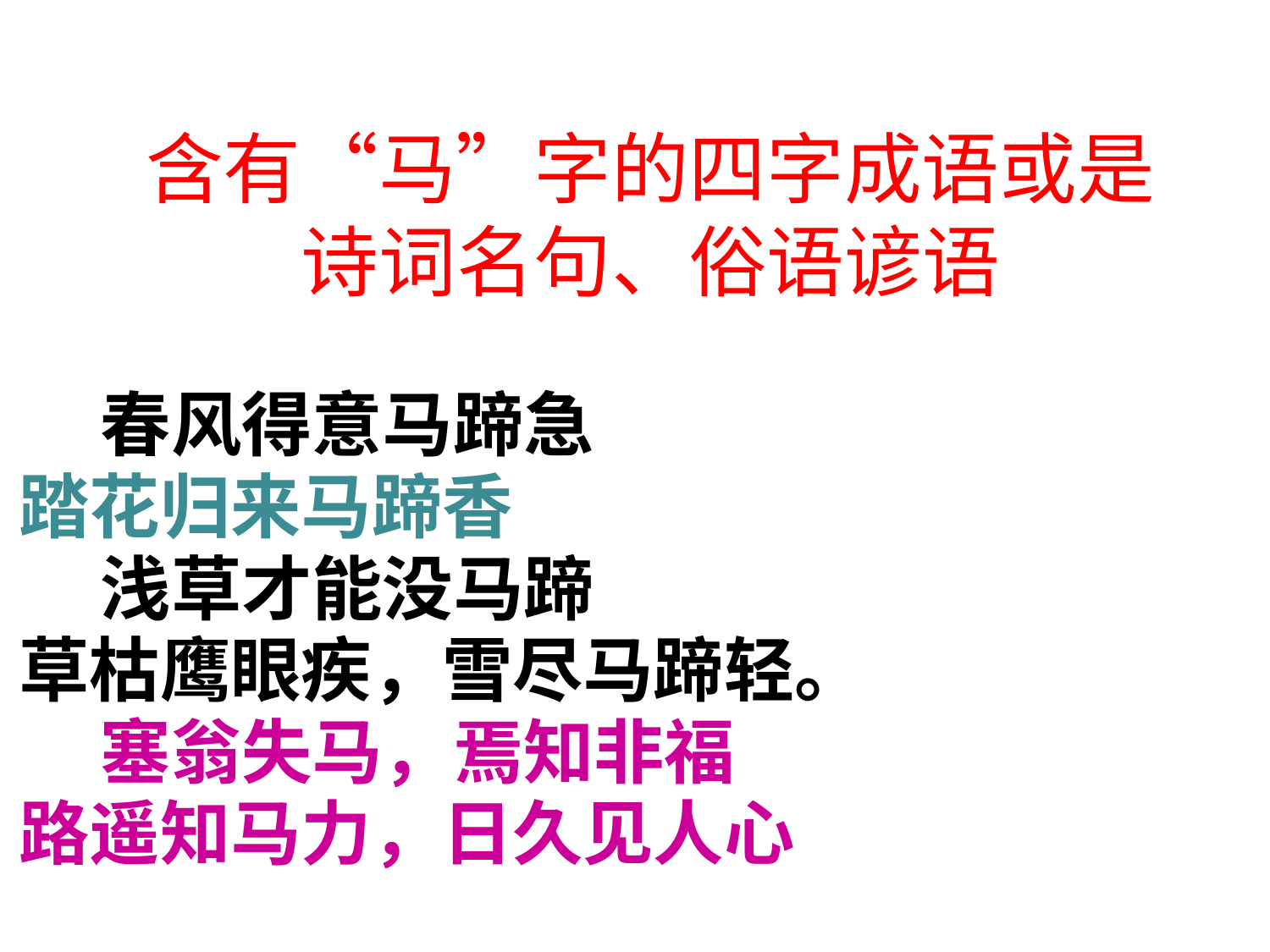

# 含有“马”字的四字成语或是诗词名句、俗语谚语
    春风得意马蹄急
踏花归来马蹄香
    浅草才能没马蹄
草枯鹰眼疾，雪尽马蹄轻。
    塞翁失马，焉知非福
路遥知马力，日久见人心